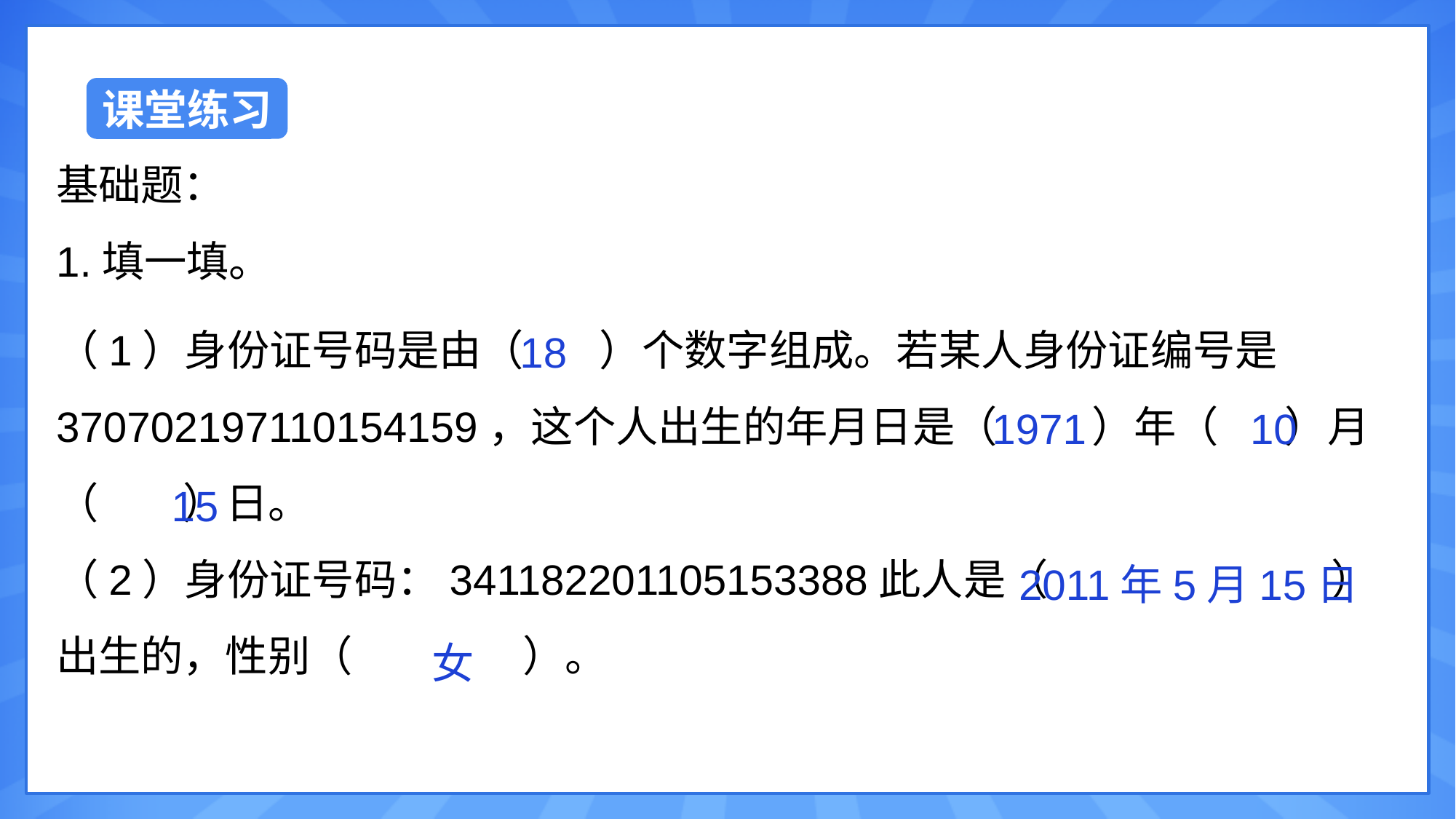

基础题：
1.填一填。
（1）身份证号码是由（        ）个数字组成。若某人身份证编号是370702197110154159，这个人出生的年月日是（          ）年（       ）月（         ）日。
（2）身份证号码：341182201105153388此人是（                              ）出生的，性别（                  ）。
18
1971
10
15
2011年5月15日
女